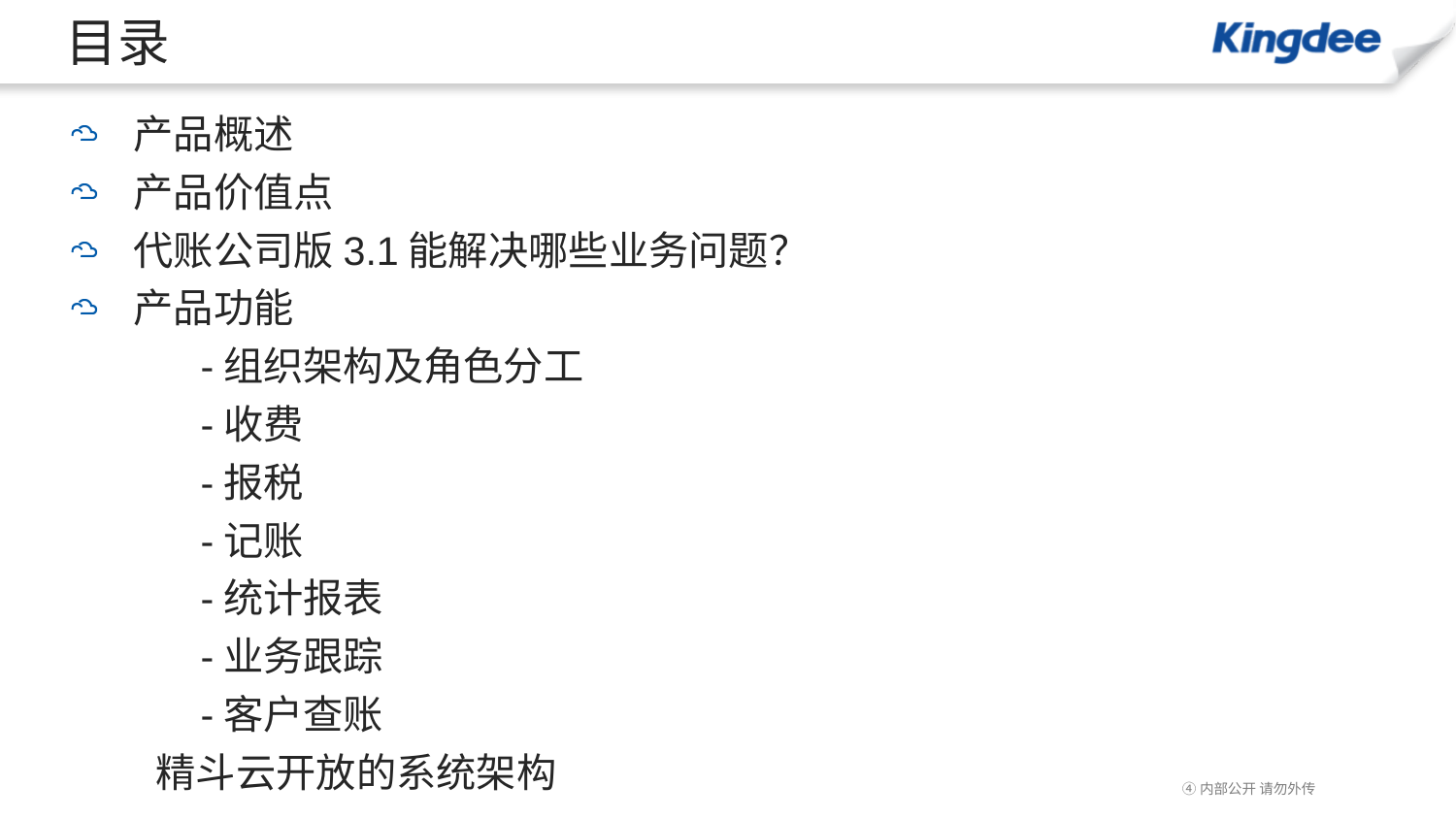

# 目录
产品概述
产品价值点
代账公司版3.1能解决哪些业务问题？
产品功能
    -组织架构及角色分工
    -收费
    -报税
    -记账
    -统计报表
    -业务跟踪
    -客户查账
精斗云开放的系统架构